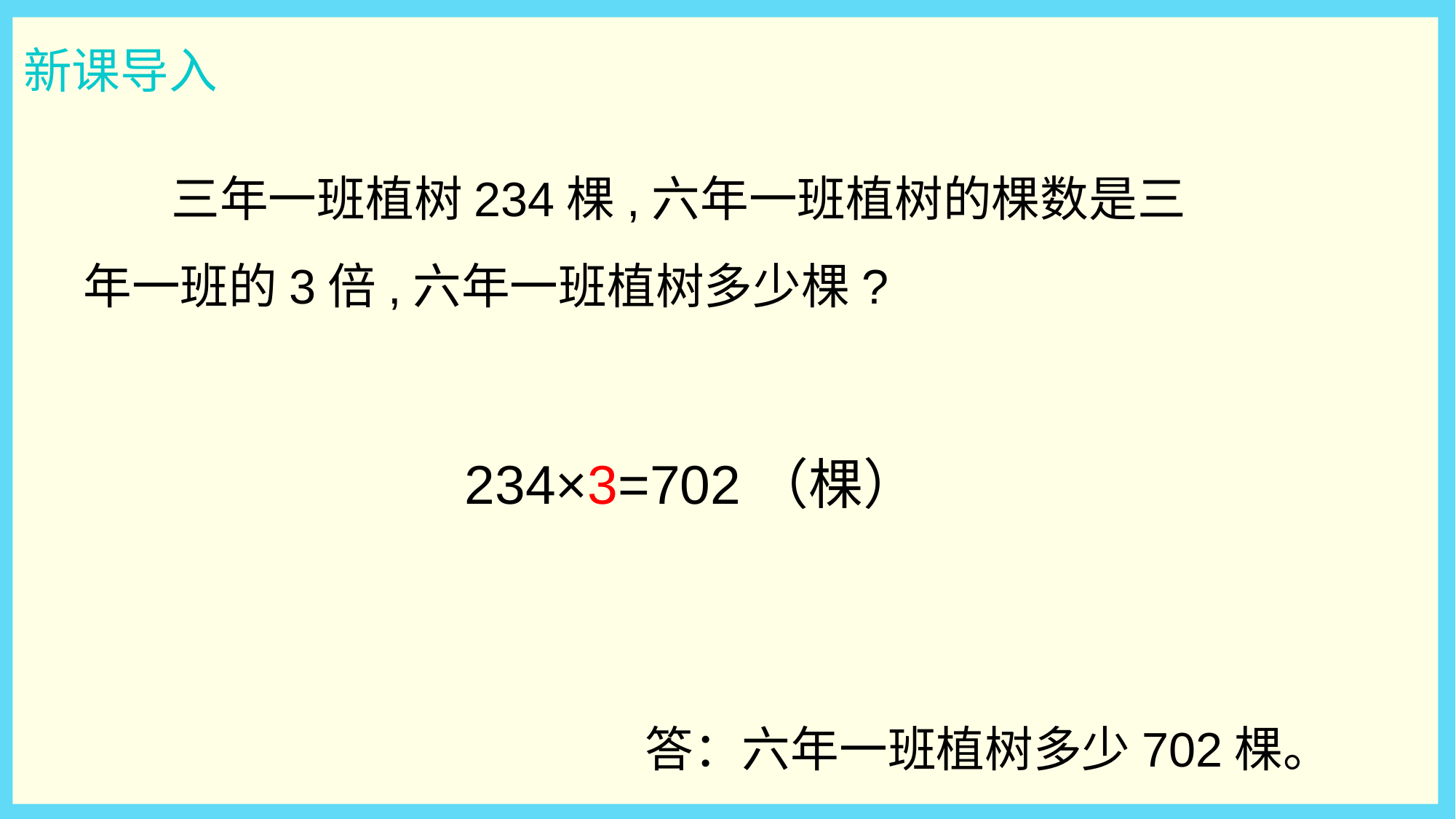

新课导入
       三年一班植树234棵,六年一班植树的棵数是三年一班的3倍,六年一班植树多少棵?

      234×3=702（棵）

                       答：六年一班植树多少702棵。